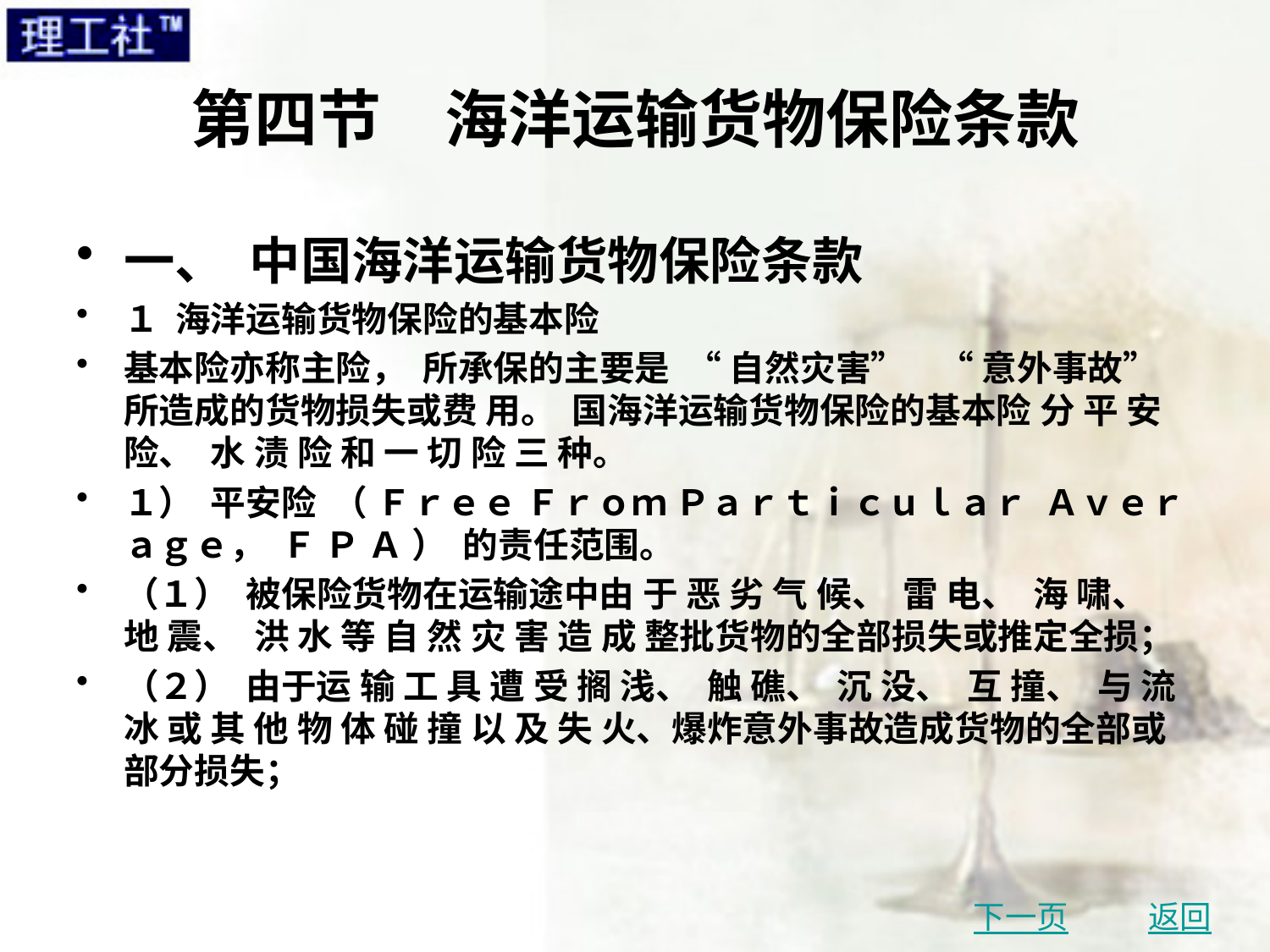

# 第四节　海洋运输货物保险条款
一、  中国海洋运输货物保险条款
１  海洋运输货物保险的基本险
基本险亦称主险，  所承保的主要是  “ 自然灾害”    “ 意外事故”   所造成的货物损失或费 用。  国海洋运输货物保险的基本险 分 平 安 险、  水 渍 险 和 一 切 险 三 种。
１）  平安险  （ Ｆｒｅｅ Ｆｒｏｍ Ｐａｒｔｉｃｕｌａｒ  Ａｖｅｒａｇｅ，  Ｆ Ｐ Ａ ）  的责任范围。
（１）  被保险货物在运输途中由 于 恶 劣 气 候、  雷 电、  海 啸、  地 震、  洪 水 等 自 然 灾 害 造 成 整批货物的全部损失或推定全损；
（２）  由于运 输 工 具 遭 受 搁 浅、  触 礁、  沉 没、  互 撞、  与 流 冰 或 其 他 物 体 碰 撞 以 及 失 火、爆炸意外事故造成货物的全部或部分损失；

下一页
返回